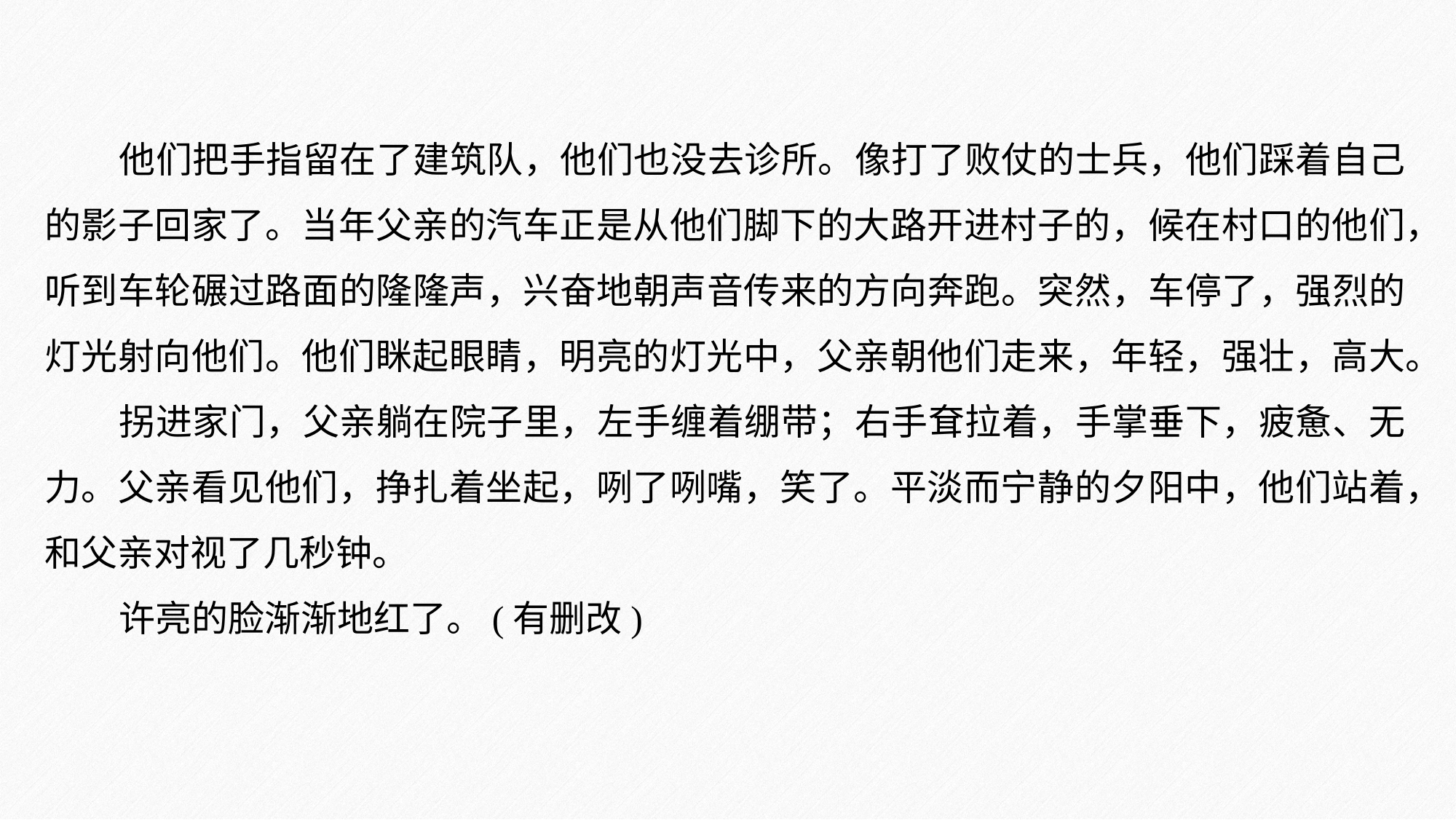

他们把手指留在了建筑队，他们也没去诊所。像打了败仗的士兵，他们踩着自己的影子回家了。当年父亲的汽车正是从他们脚下的大路开进村子的，候在村口的他们，听到车轮碾过路面的隆隆声，兴奋地朝声音传来的方向奔跑。突然，车停了，强烈的灯光射向他们。他们眯起眼睛，明亮的灯光中，父亲朝他们走来，年轻，强壮，高大。
拐进家门，父亲躺在院子里，左手缠着绷带；右手耷拉着，手掌垂下，疲惫、无力。父亲看见他们，挣扎着坐起，咧了咧嘴，笑了。平淡而宁静的夕阳中，他们站着，和父亲对视了几秒钟。
许亮的脸渐渐地红了。(有删改)